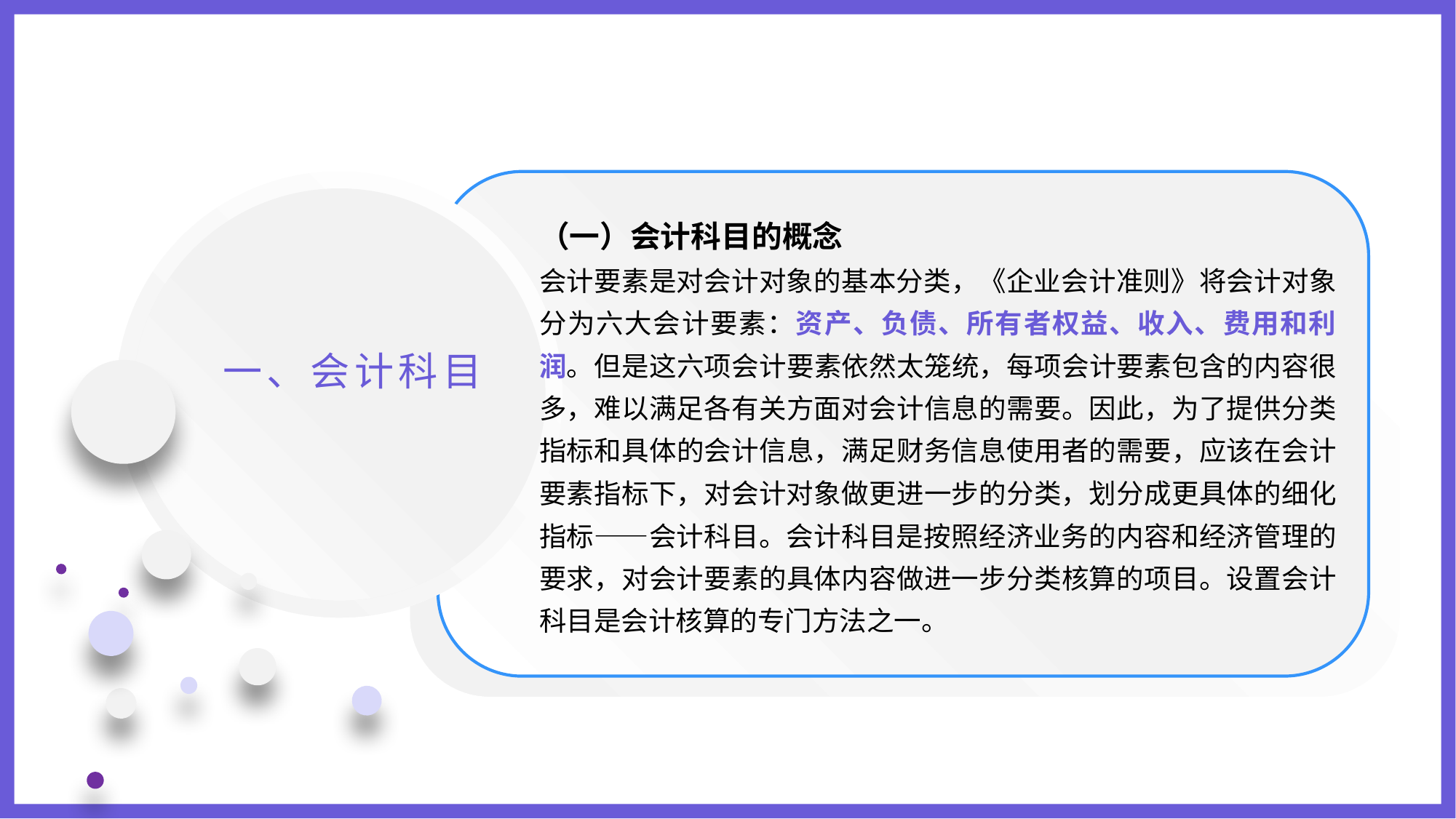

（一）会计科目的概念
会计要素是对会计对象的基本分类，《企业会计准则》将会计对象分为六大会计要素：资产、负债、所有者权益、收入、费用和利润。但是这六项会计要素依然太笼统，每项会计要素包含的内容很多，难以满足各有关方面对会计信息的需要。因此，为了提供分类指标和具体的会计信息，满足财务信息使用者的需要，应该在会计要素指标下，对会计对象做更进一步的分类，划分成更具体的细化指标——会计科目。会计科目是按照经济业务的内容和经济管理的要求，对会计要素的具体内容做进一步分类核算的项目。设置会计科目是会计核算的专门方法之一。

一、会计科目